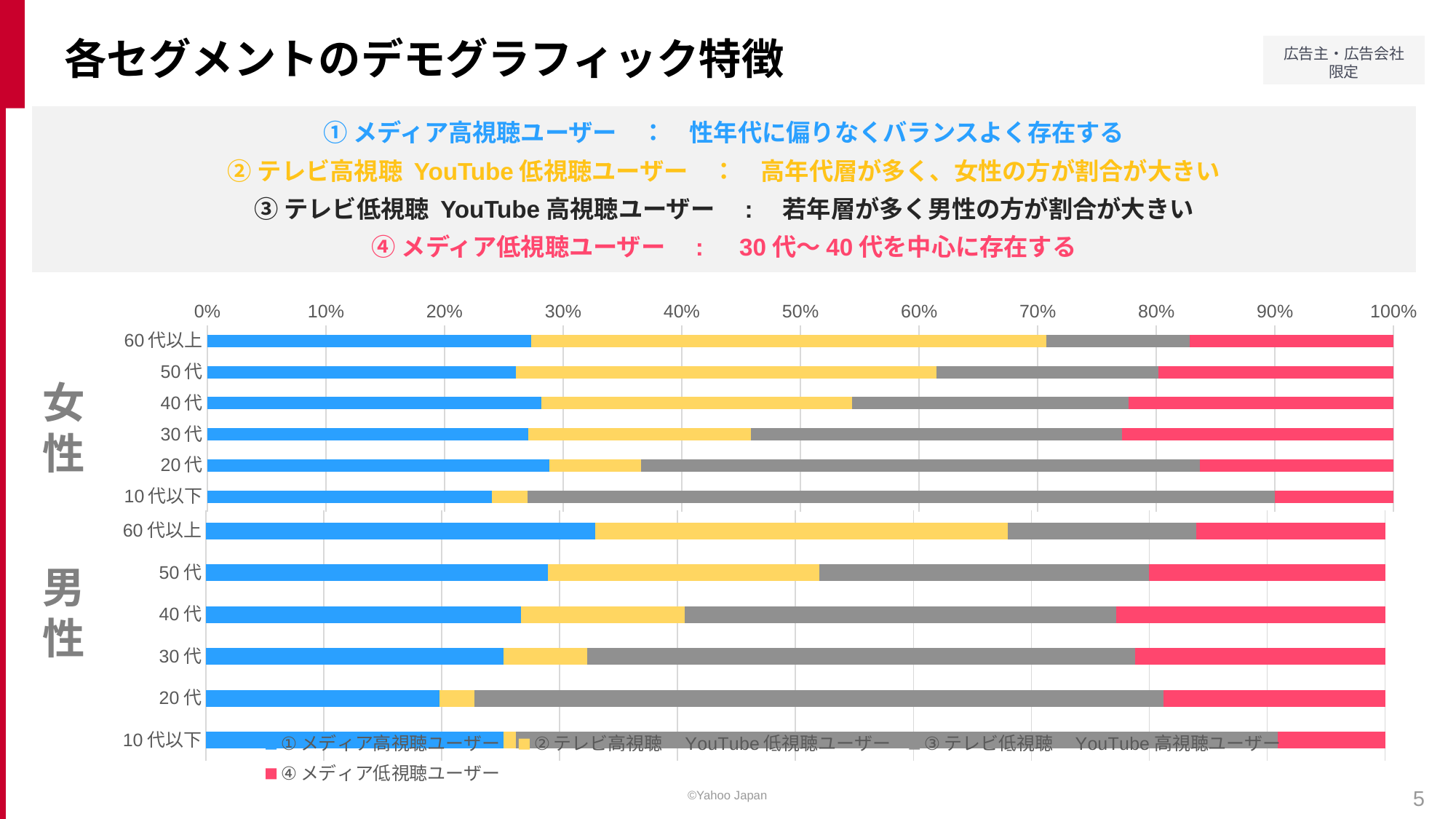

各セグメントのデモグラフィック特徴
①メディア高視聴ユーザー　：　性年代に偏りなくバランスよく存在する
②テレビ高視聴 YouTube低視聴ユーザー　：　高年代層が多く、女性の方が割合が大きい
③テレビ低視聴 YouTube高視聴ユーザー　:　若年層が多く男性の方が割合が大きい
④メディア低視聴ユーザー　:　30代～40代を中心に存在する

### Chart

| Category | ①メディア高視聴ユーザー | ②テレビ高視聴　YouTube低視聴ユーザー | ③テレビ低視聴　YouTube高視聴ユーザー | ④メディア低視聴ユーザー |
|---|---|---|---|---|
| 60代以上 | 0.27 | 0.43 | 0.12 | 0.17 |
| 50代 | 0.25 | 0.34 | 0.18 | 0.19 |
| 40代 | 0.29 | 0.27 | 0.24 | 0.23 |
| 30代 | 0.26 | 0.18 | 0.3 | 0.22 |
| 20代 | 0.3 | 0.08 | 0.49 | 0.17 |
| 10代以下 | 0.24 | 0.03 | 0.63 | 0.1 |
女性

### Chart

| Category | ①メディア高視聴ユーザー | ②テレビ高視聴　YouTube低視聴ユーザー | ③テレビ低視聴　YouTube高視聴ユーザー | ④メディア低視聴ユーザー |
|---|---|---|---|---|
| 60代以上 | 0.33 | 0.35 | 0.16 | 0.16 |
| 50代 | 0.29 | 0.23 | 0.28 | 0.2 |
| 40代 | 0.27 | 0.14 | 0.37 | 0.23 |
| 30代 | 0.25 | 0.07 | 0.46 | 0.21 |
| 20代 | 0.2 | 0.03 | 0.59 | 0.19 |
| 10代以下 | 0.25 | 0.01 | 0.64 | 0.09 |
男性
5